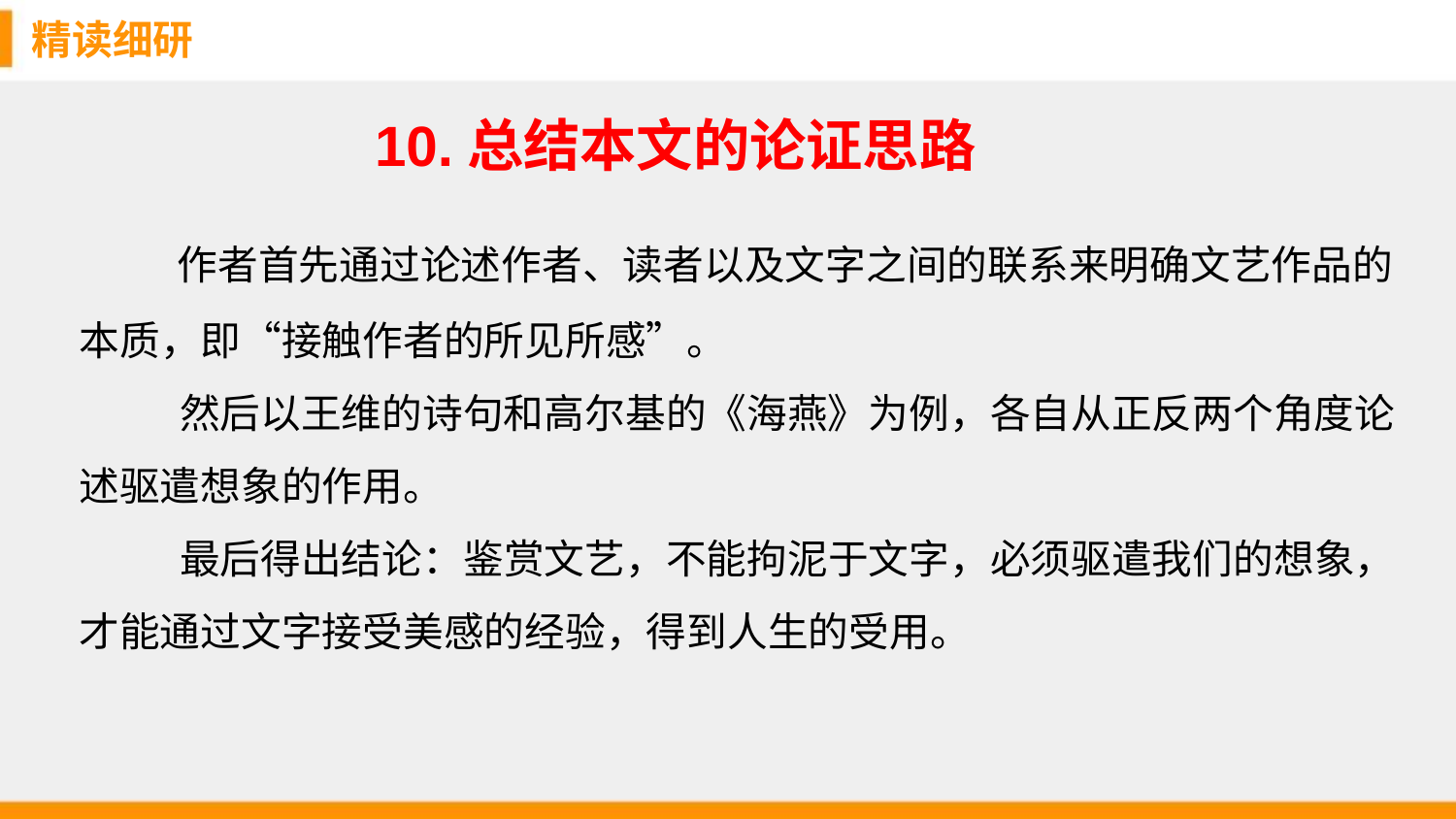

精读细研

10.总结本文的论证思路
 作者首先通过论述作者、读者以及文字之间的联系来明确文艺作品的本质，即“接触作者的所见所感”。
  然后以王维的诗句和高尔基的《海燕》为例，各自从正反两个角度论述驱遣想象的作用。
  最后得出结论：鉴赏文艺，不能拘泥于文字，必须驱遣我们的想象，才能通过文字接受美感的经验，得到人生的受用。